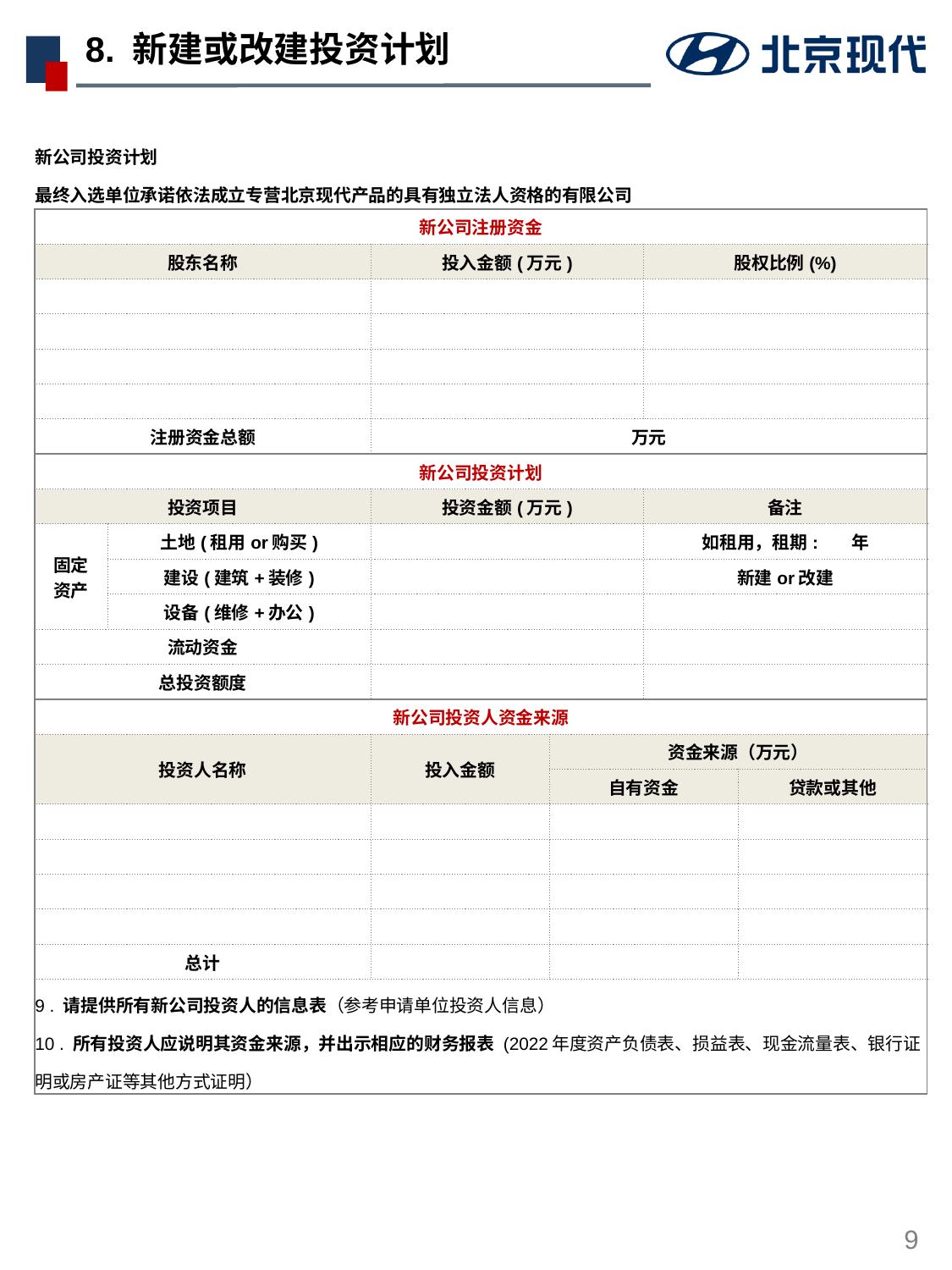

# 8. 新建或改建投资计划
| 新公司投资计划 最终入选单位承诺依法成立专营北京现代产品的具有独立法人资格的有限公司 |  |  |  |  |  |
| --- | --- | --- | --- | --- | --- |
| 新公司注册资金 |  |  |  |  |  |
| 股东名称 |  | 投入金额(万元) |  | 股权比例(%) |  |
|  |  |  |  |  |  |
|  |  |  |  |  |  |
|  |  |  |  |  |  |
|  |  |  |  |  |  |
| 注册资金总额 |  | 万元 |  |  |  |
| 新公司投资计划 |  |  |  |  |  |
| 投资项目 |  | 投资金额(万元) |  | 备注 |  |
| 固定 资产 | 土地(租用or购买) |  |  | 如租用，租期: 年 |  |
|  | 建设(建筑+装修) |  |  | 新建or改建 |  |
|  | 设备(维修+办公) |  |  |  |  |
| 流动资金 |  |  |  |  |  |
| 总投资额度 |  |  |  |  |  |
| 新公司投资人资金来源 |  |  |  |  |  |
| 投资人名称 |  | 投入金额 | 资金来源（万元） |  |  |
|  |  |  | 自有资金 |  | 贷款或其他 |
|  |  |  |  |  |  |
|  |  |  |  |  |  |
|  |  |  |  |  |  |
|  |  |  |  |  |  |
| 总计 |  |  |  |  |  |
| 9 . 请提供所有新公司投资人的信息表（参考申请单位投资人信息） 10 . 所有投资人应说明其资金来源，并出示相应的财务报表 (2022年度资产负债表、损益表、现金流量表、银行证明或房产证等其他方式证明） |  |  |  |  |  |